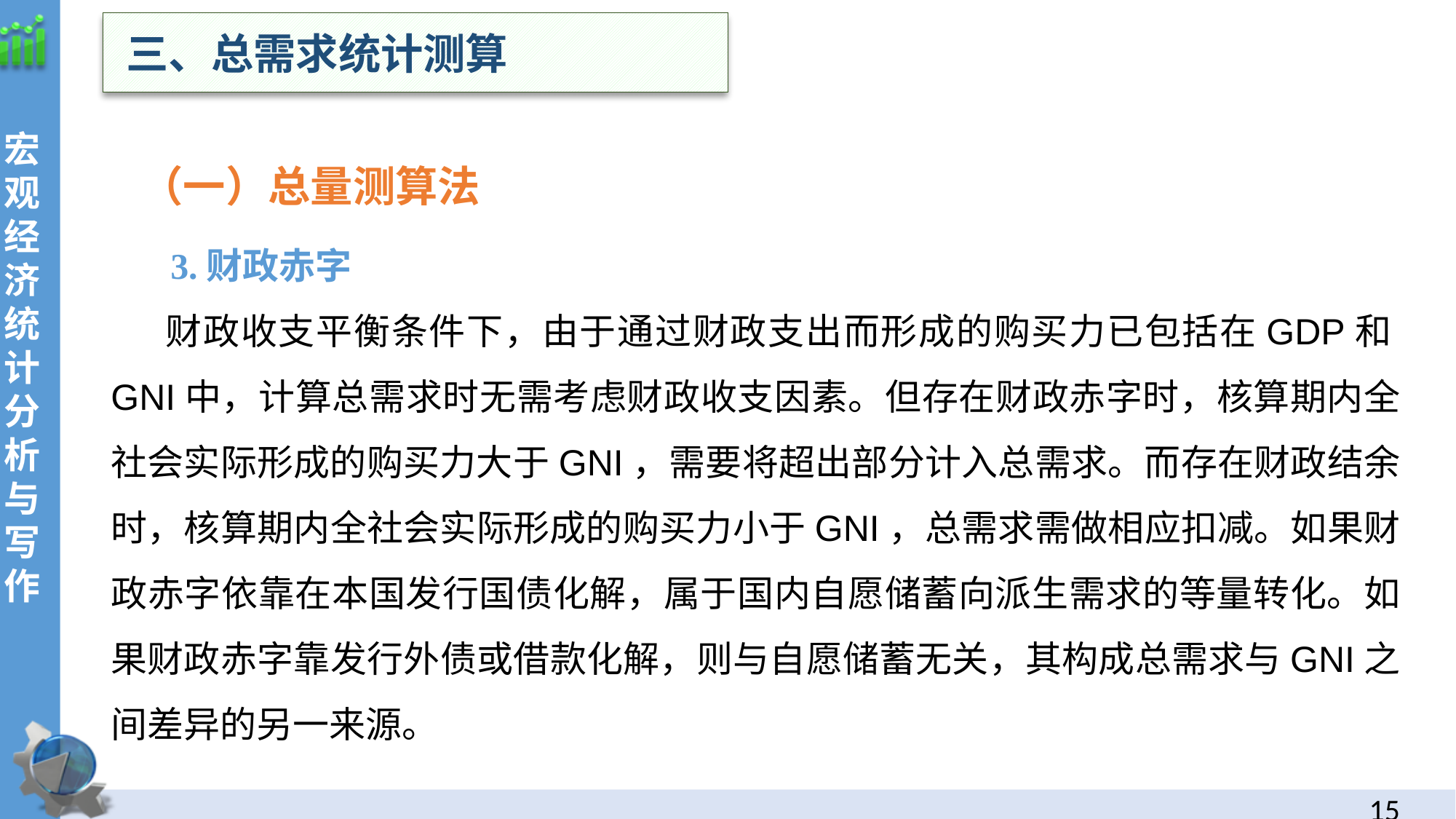

三、总需求统计测算
（一）总量测算法
   3.财政赤字
财政收支平衡条件下，由于通过财政支出而形成的购买力已包括在GDP和GNI中，计算总需求时无需考虑财政收支因素。但存在财政赤字时，核算期内全社会实际形成的购买力大于GNI，需要将超出部分计入总需求。而存在财政结余时，核算期内全社会实际形成的购买力小于GNI，总需求需做相应扣减。如果财政赤字依靠在本国发行国债化解，属于国内自愿储蓄向派生需求的等量转化。如果财政赤字靠发行外债或借款化解，则与自愿储蓄无关，其构成总需求与GNI之间差异的另一来源。

15